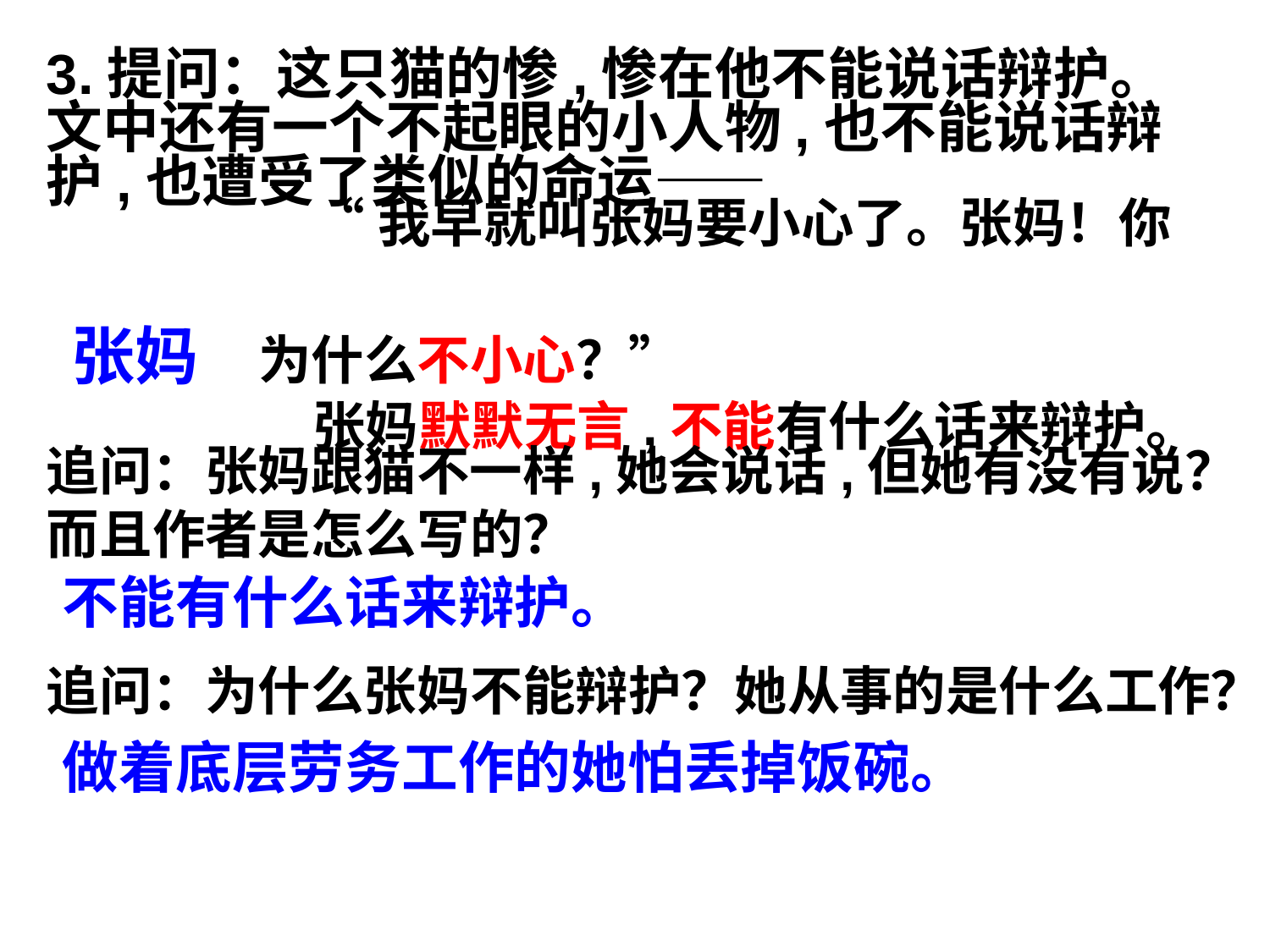

3.提问：这只猫的惨,惨在他不能说话辩护。文中还有一个不起眼的小人物,也不能说话辩护,也遭受了类似的命运——
                      “我早就叫张妈要小心了。张妈！你
 张妈     为什么不小心？”
                     张妈默默无言,不能有什么话来辩护。
追问：张妈跟猫不一样,她会说话,但她有没有说？而且作者是怎么写的？
不能有什么话来辩护。
追问：为什么张妈不能辩护？她从事的是什么工作？
做着底层劳务工作的她怕丢掉饭碗。